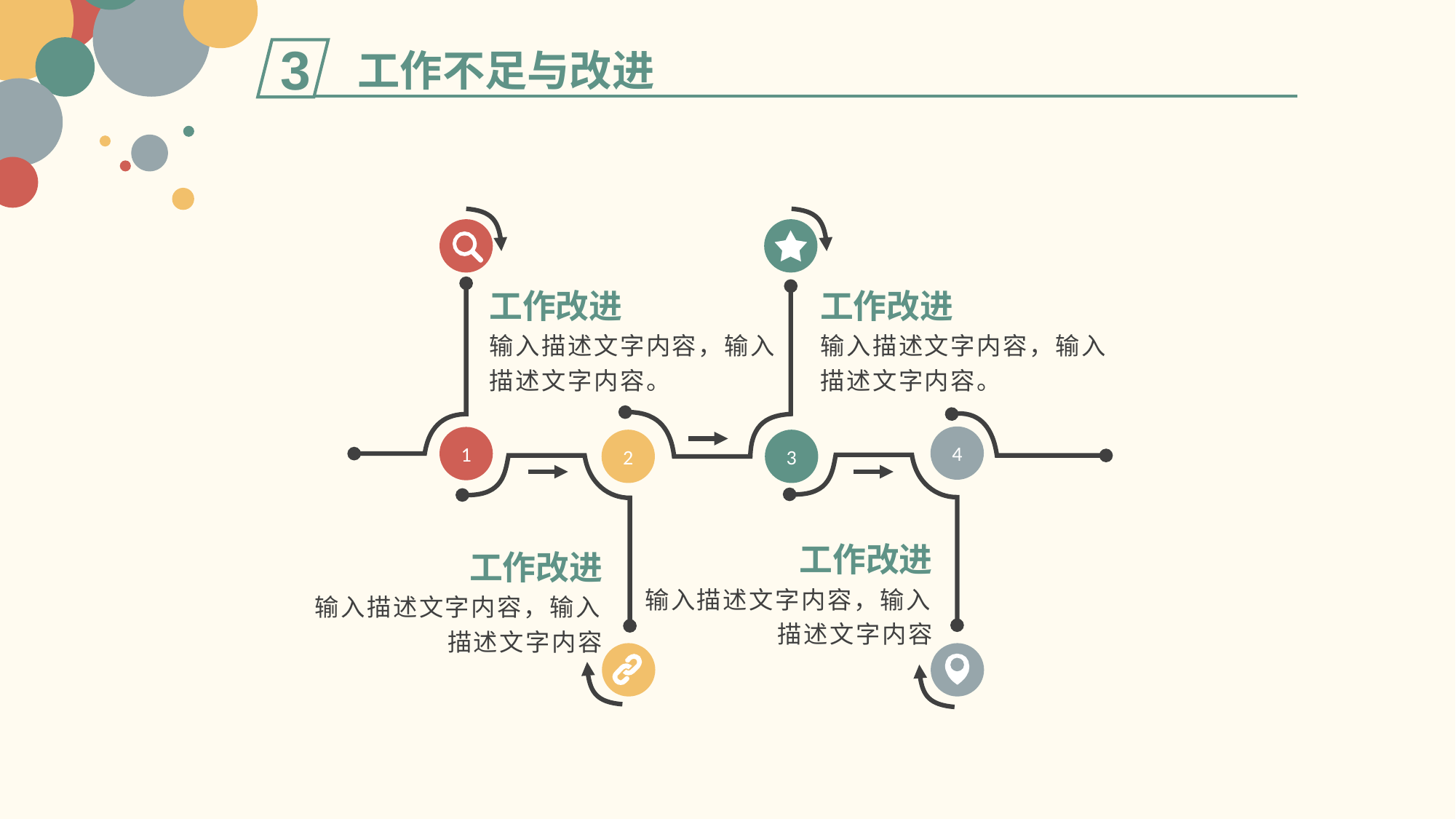

工作不足与改进
3

工作改进
工作改进

输入描述文字内容，输入描述文字内容。
输入描述文字内容，输入描述文字内容。

4
1
2
3

工作改进
工作改进
输入描述文字内容，输入描述文字内容
输入描述文字内容，输入描述文字内容